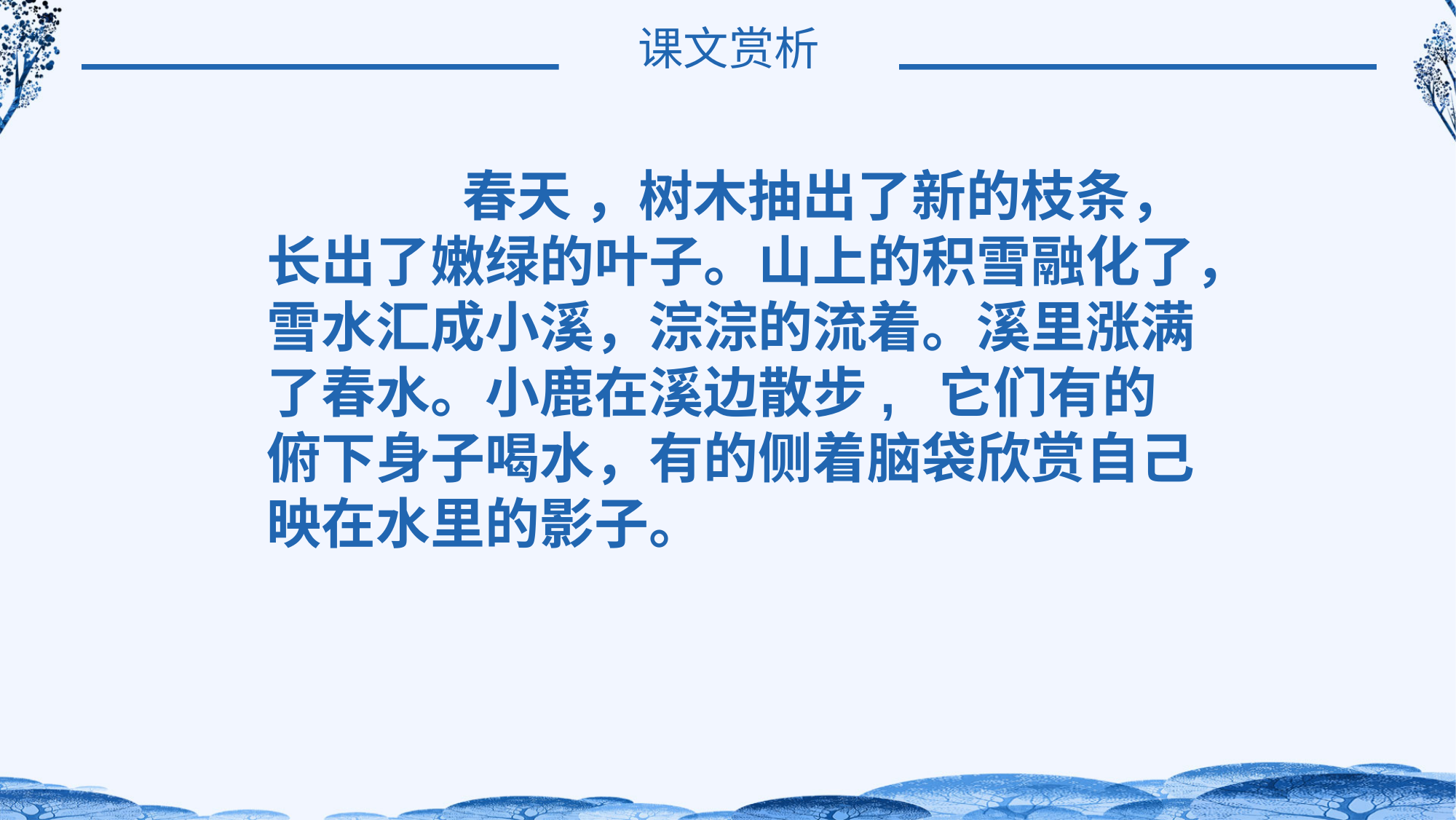

课文赏析

               春天 ，树木抽出了新的枝条，长出了嫩绿的叶子。山上的积雪融化了，雪水汇成小溪，淙淙的流着。溪里涨满了春水。小鹿在溪边散步,  它们有的俯下身子喝水，有的侧着脑袋欣赏自己映在水里的影子。